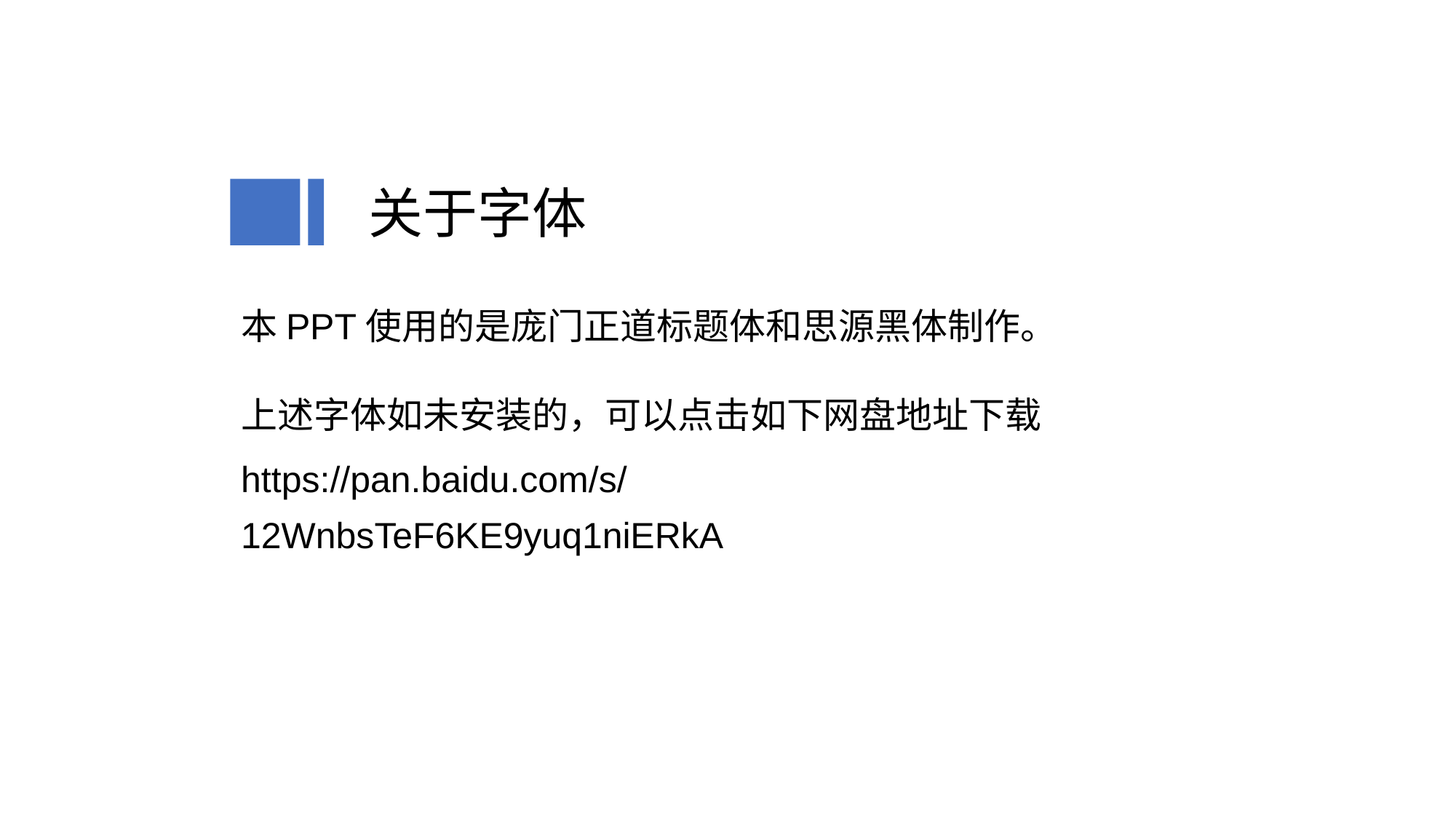

关于字体

本PPT使用的是庞门正道标题体和思源黑体制作。
上述字体如未安装的，可以点击如下网盘地址下载
https://pan.baidu.com/s/12WnbsTeF6KE9yuq1niERkA